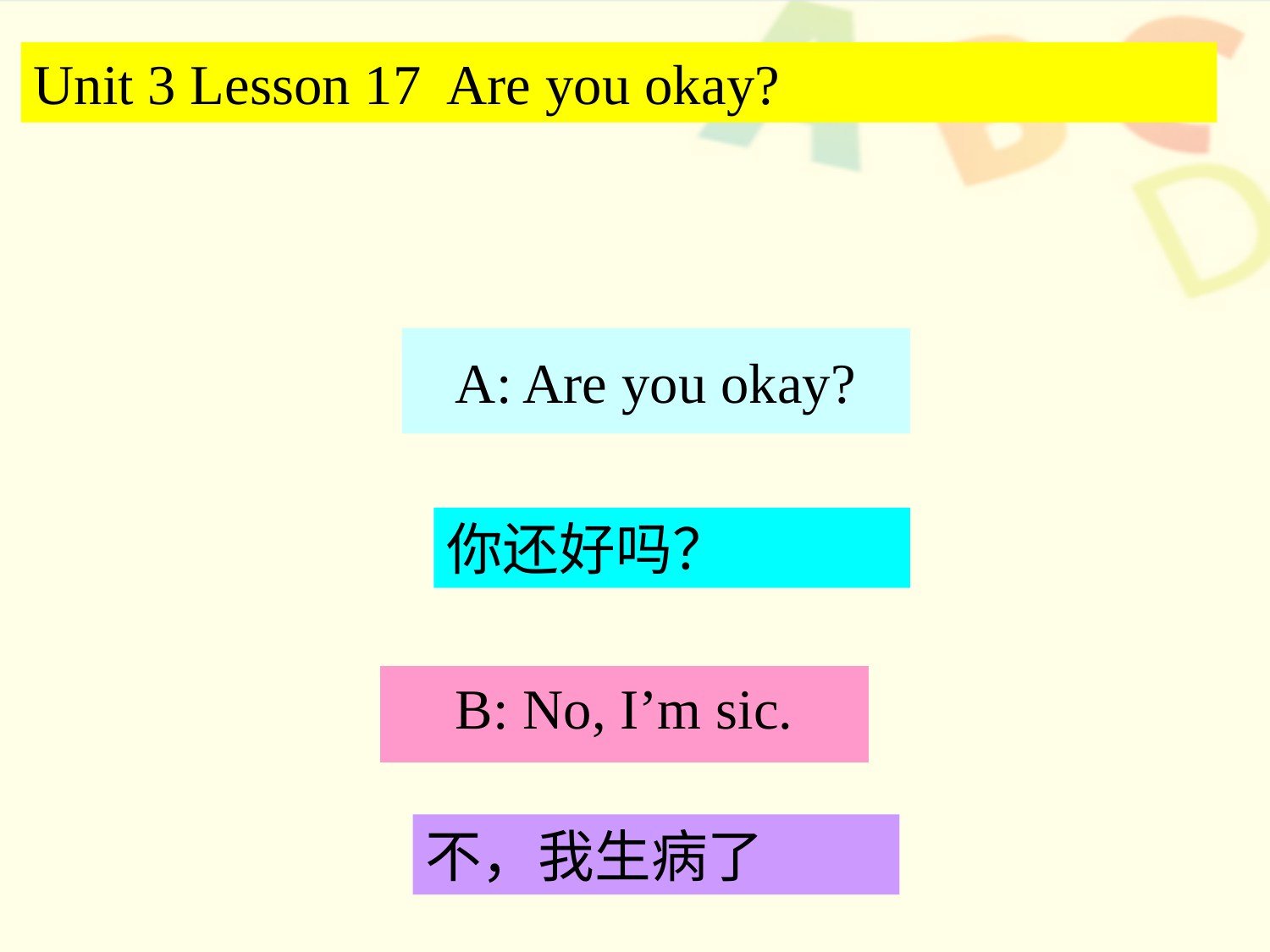

Unit 3 Lesson 17  Are you okay?
# A: Are you okay?
你还好吗？
B: No, I’m sic.
不，我生病了